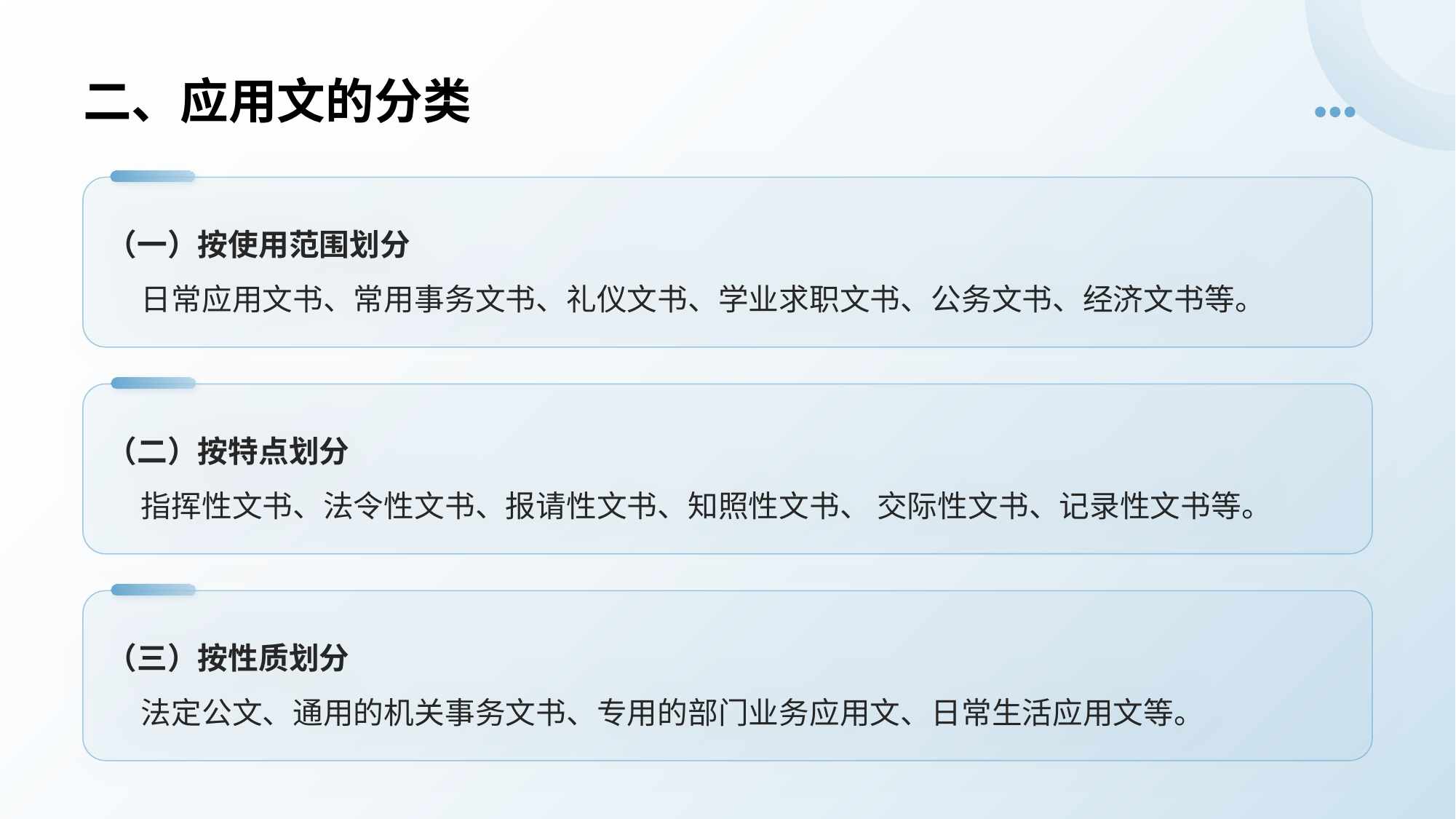

# 二、应用文的分类

（一）按使用范围划分
    日常应用文书、常用事务文书、礼仪文书、学业求职文书、公务文书、经济文书等。

（二）按特点划分
    指挥性文书、法令性文书、报请性文书、知照性文书、 交际性文书、记录性文书等。

（三）按性质划分
    法定公文、通用的机关事务文书、专用的部门业务应用文、日常生活应用文等。